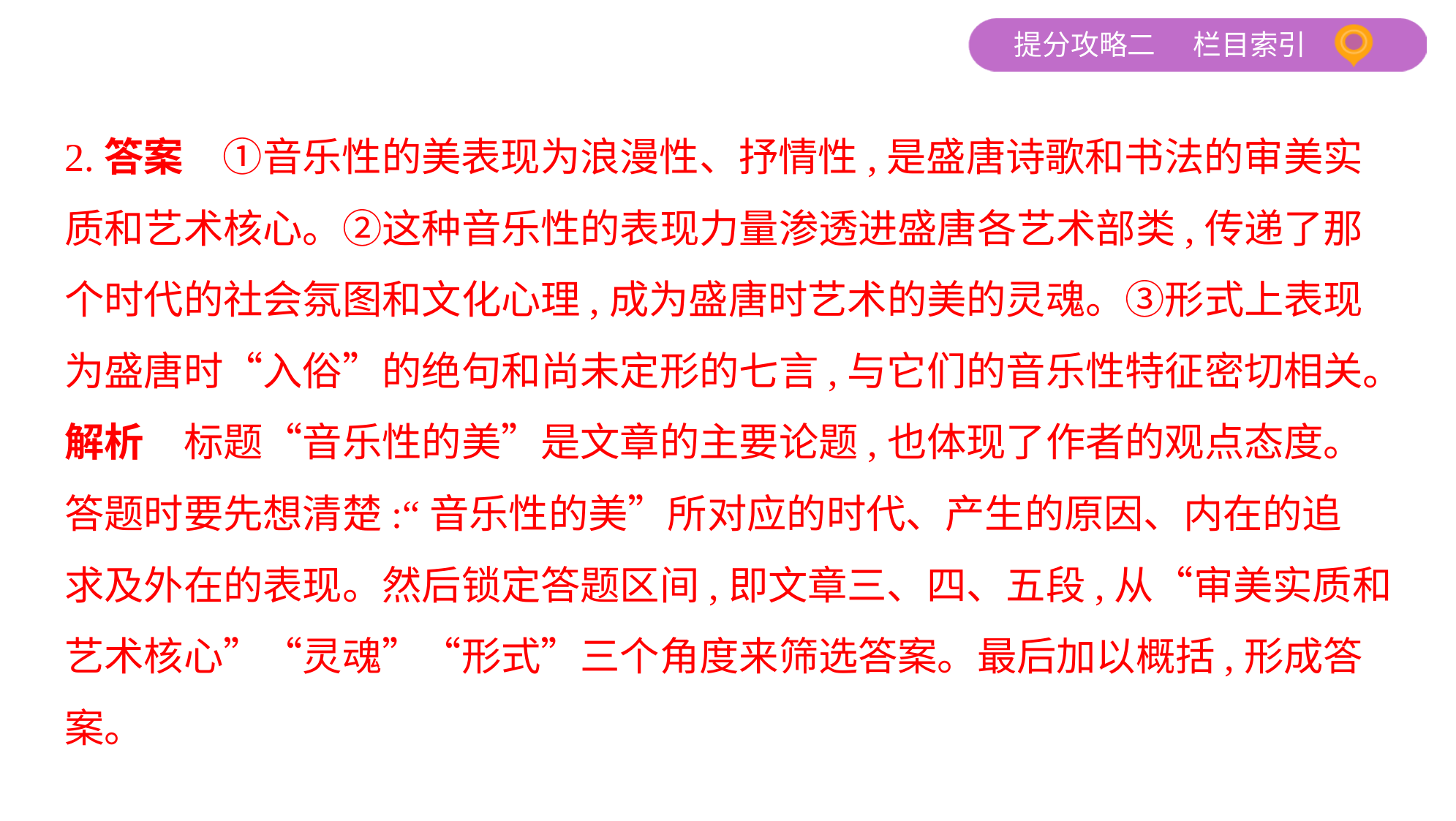

2.答案　①音乐性的美表现为浪漫性、抒情性,是盛唐诗歌和书法的审美实
质和艺术核心。②这种音乐性的表现力量渗透进盛唐各艺术部类,传递了那
个时代的社会氛图和文化心理,成为盛唐时艺术的美的灵魂。③形式上表现
为盛唐时“入俗”的绝句和尚未定形的七言,与它们的音乐性特征密切相关。
解析　标题“音乐性的美”是文章的主要论题,也体现了作者的观点态度。
答题时要先想清楚:“音乐性的美”所对应的时代、产生的原因、内在的追
求及外在的表现。然后锁定答题区间,即文章三、四、五段,从“审美实质和艺术核心”“灵魂”“形式”三个角度来筛选答案。最后加以概括,形成答案。